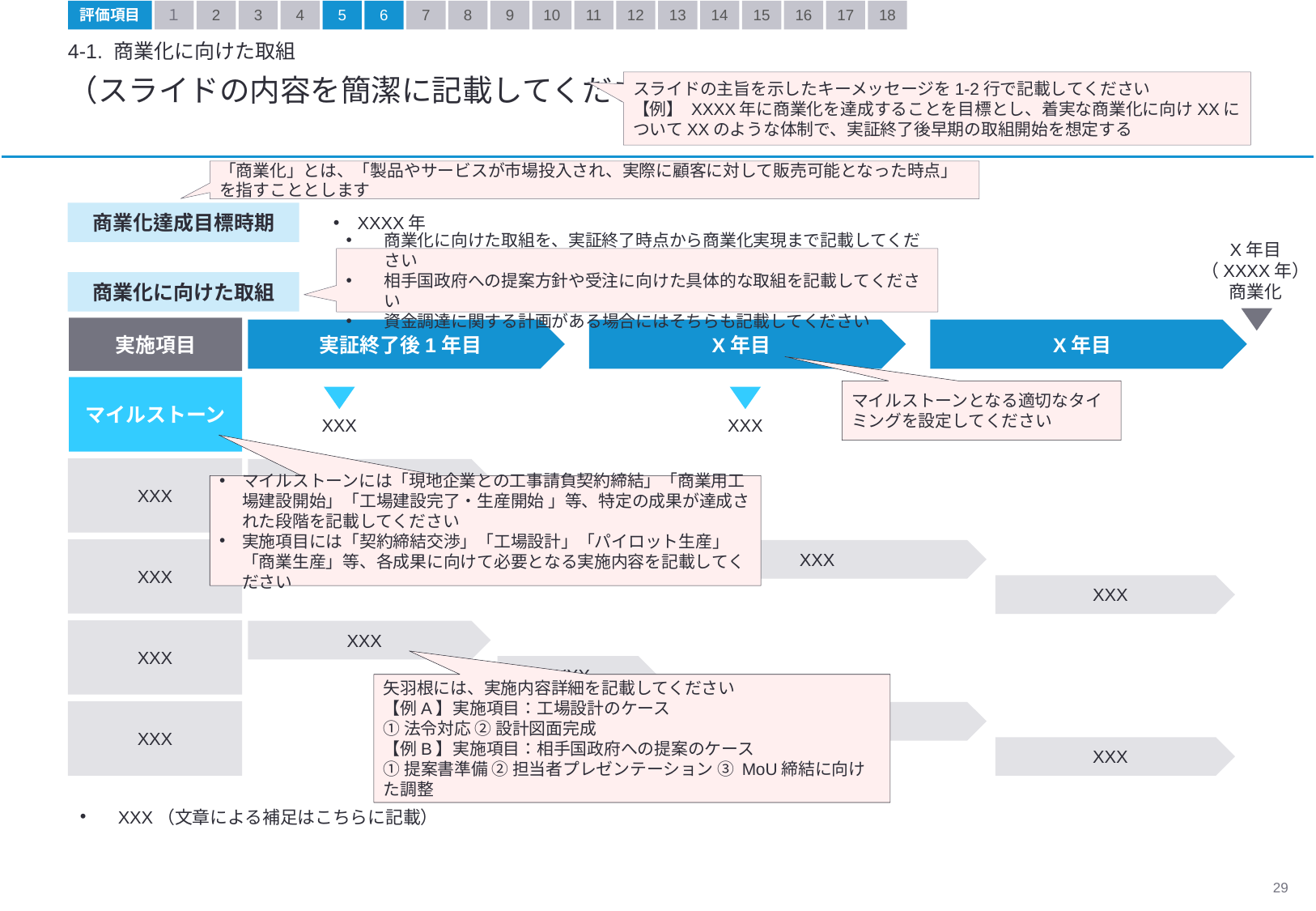

評価項目
１
2
3
4
5
6
7
8
9
10
11
12
13
14
15
16
17
18
4-1. 商業化に向けた取組
（スライドの内容を簡潔に記載してください）
スライドの主旨を示したキーメッセージを1-2行で記載してください
【例】 XXXX年に商業化を達成することを目標とし、着実な商業化に向けXXについてXXのような体制で、実証終了後早期の取組開始を想定する
「商業化」とは、「製品やサービスが市場投入され、実際に顧客に対して販売可能となった時点」を指すこととします
商業化達成目標時期
XXXX年
商業化に向けた取組を、実証終了時点から商業化実現まで記載してください
相手国政府への提案方針や受注に向けた具体的な取組を記載してください
資金調達に関する計画がある場合にはそちらも記載してください
X年目
（XXXX年）
商業化
商業化に向けた取組

実施項目
実証終了後1年目
X年目
X年目
マイルストーン
マイルストーンとなる適切なタイミングを設定してください

XXX

XXX
XXX
XXX
マイルストーンには「現地企業との工事請負契約締結」「商業用工場建設開始」「工場建設完了・生産開始 」等、特定の成果が達成された段階を記載してください
実施項目には「契約締結交渉」「工場設計」「パイロット生産」「商業生産」等、各成果に向けて必要となる実施内容を記載してください
XXX
XXX
XXX
XXX
XXX
XXX
XXX
矢羽根には、実施内容詳細を記載してください
【例A】実施項目：工場設計のケース
① 法令対応 ② 設計図面完成
【例B】実施項目：相手国政府への提案のケース
① 提案書準備 ② 担当者プレゼンテーション ③ MoU締結に向けた調整
XXX
XXX
XXX
XXX（文章による補足はこちらに記載）